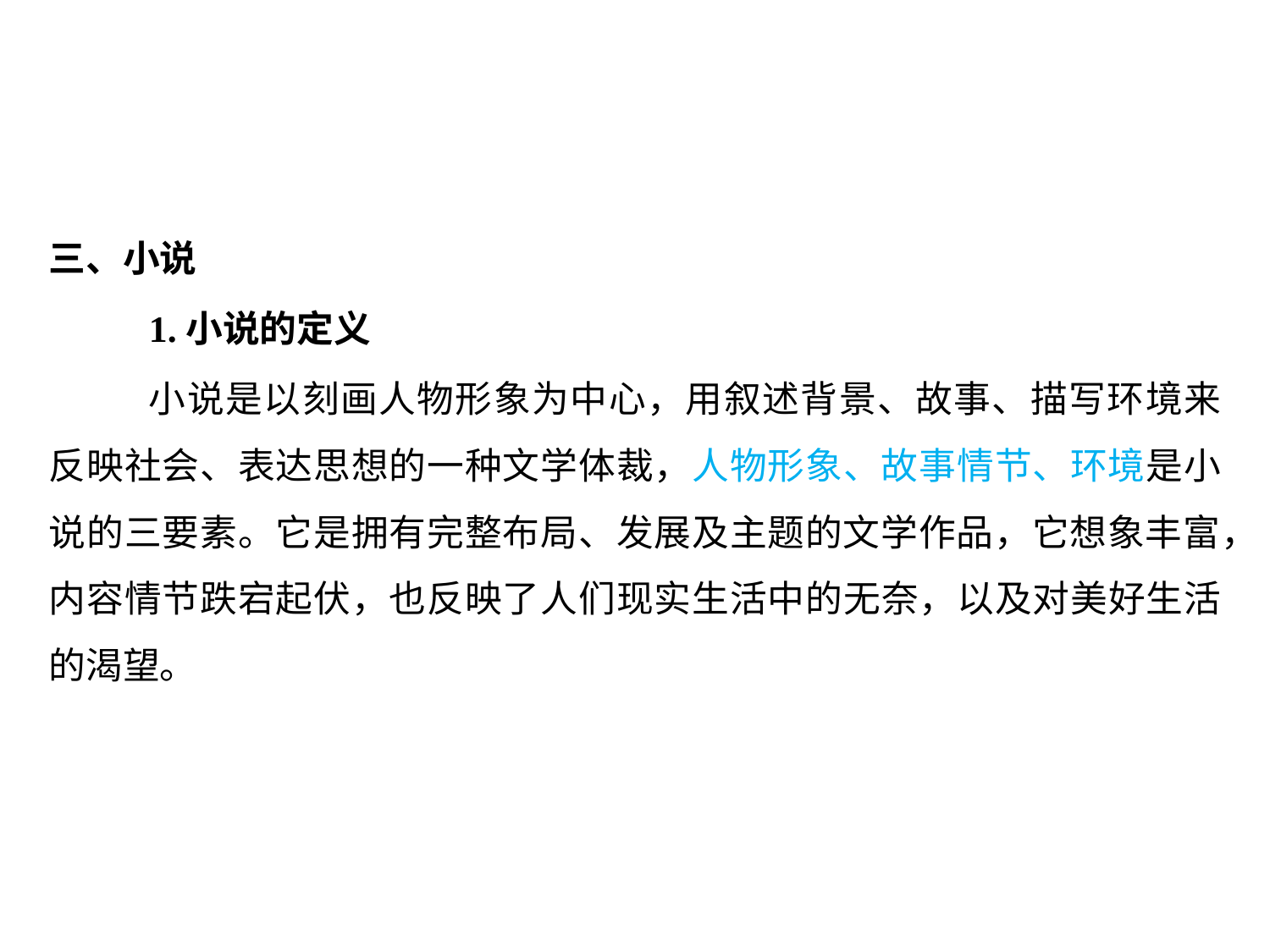

三、小说
1.小说的定义
小说是以刻画人物形象为中心，用叙述背景、故事、描写环境来反映社会、表达思想的一种文学体裁，人物形象、故事情节、环境是小说的三要素。它是拥有完整布局、发展及主题的文学作品，它想象丰富，内容情节跌宕起伏，也反映了人们现实生活中的无奈，以及对美好生活的渴望。